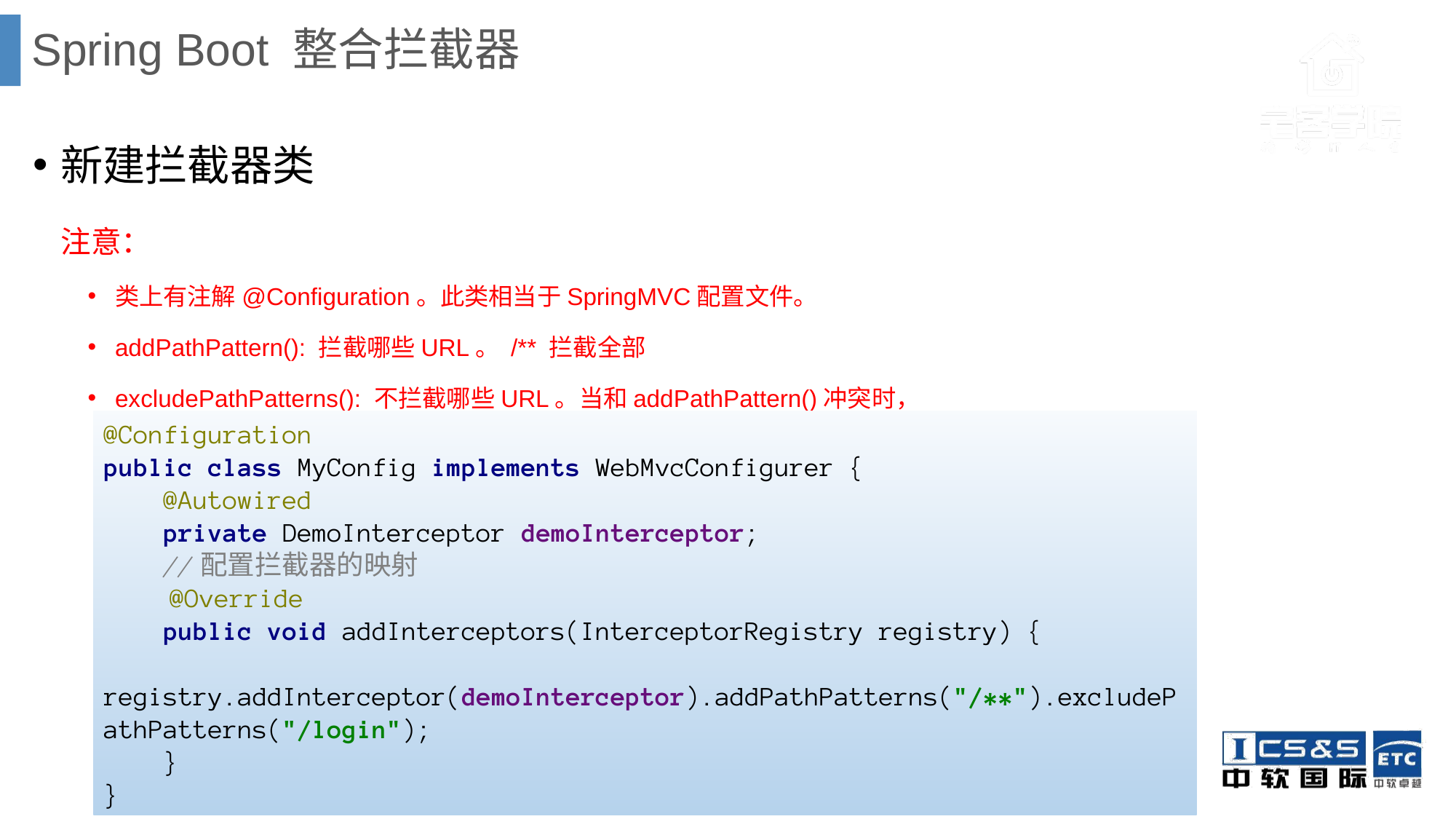

# Spring Boot 整合拦截器
新建拦截器类
   注意：
类上有注解@Configuration。此类相当于SpringMVC配置文件。
addPathPattern(): 拦截哪些URL。 /** 拦截全部
excludePathPatterns(): 不拦截哪些URL。当和addPathPattern()冲突时，

@Configuration
public class MyConfig implements WebMvcConfigurer {
    @Autowired
    private DemoInterceptor demoInterceptor;
    //配置拦截器的映射
    @Override
    public void addInterceptors(InterceptorRegistry registry) {
        registry.addInterceptor(demoInterceptor).addPathPatterns("/**").excludePathPatterns("/login");
    }
}